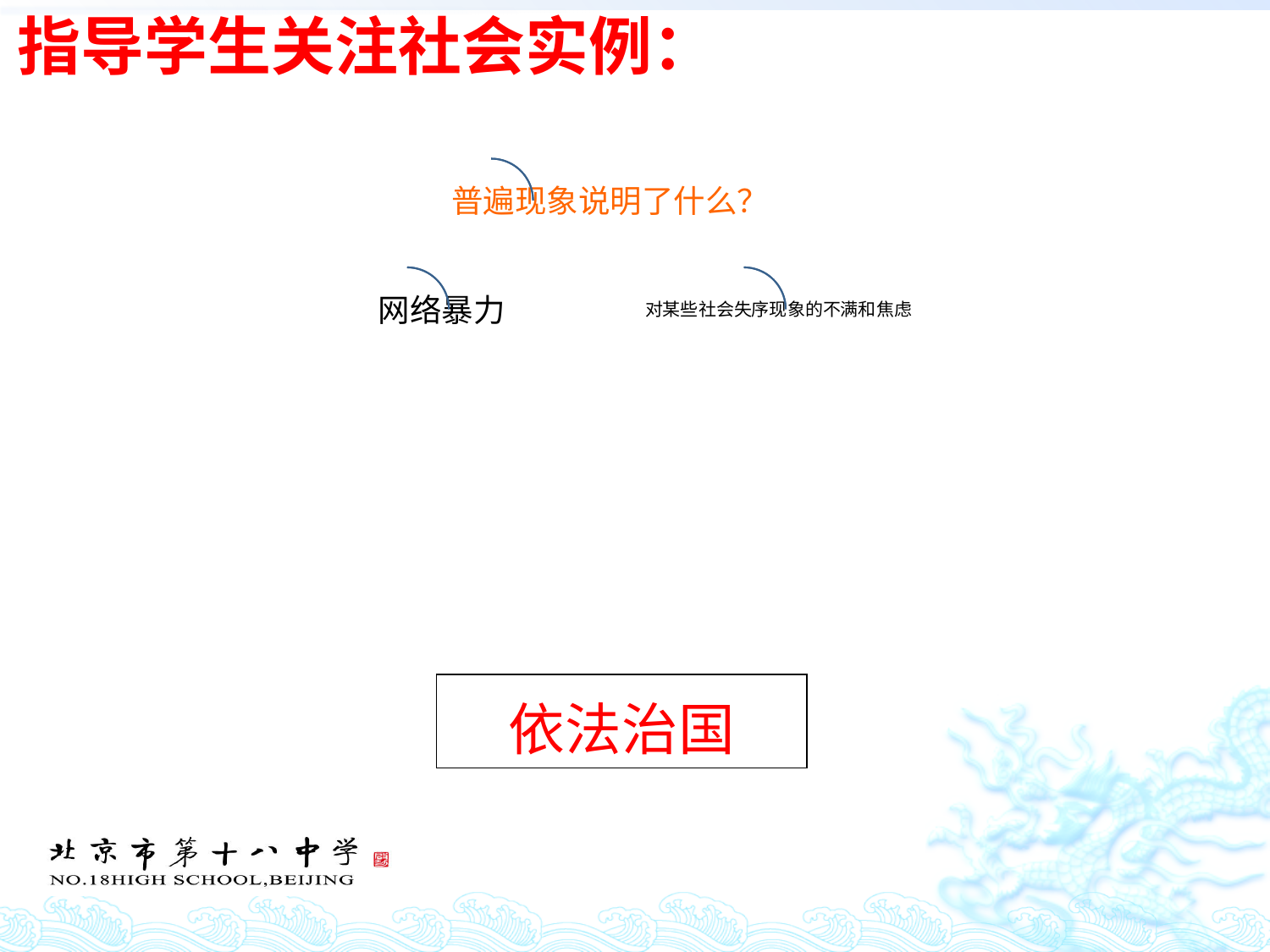

指导学生关注社会实例：
普遍现象说明了什么？
对某些社会失序现象的不满和焦虑
网络暴力
依法治国